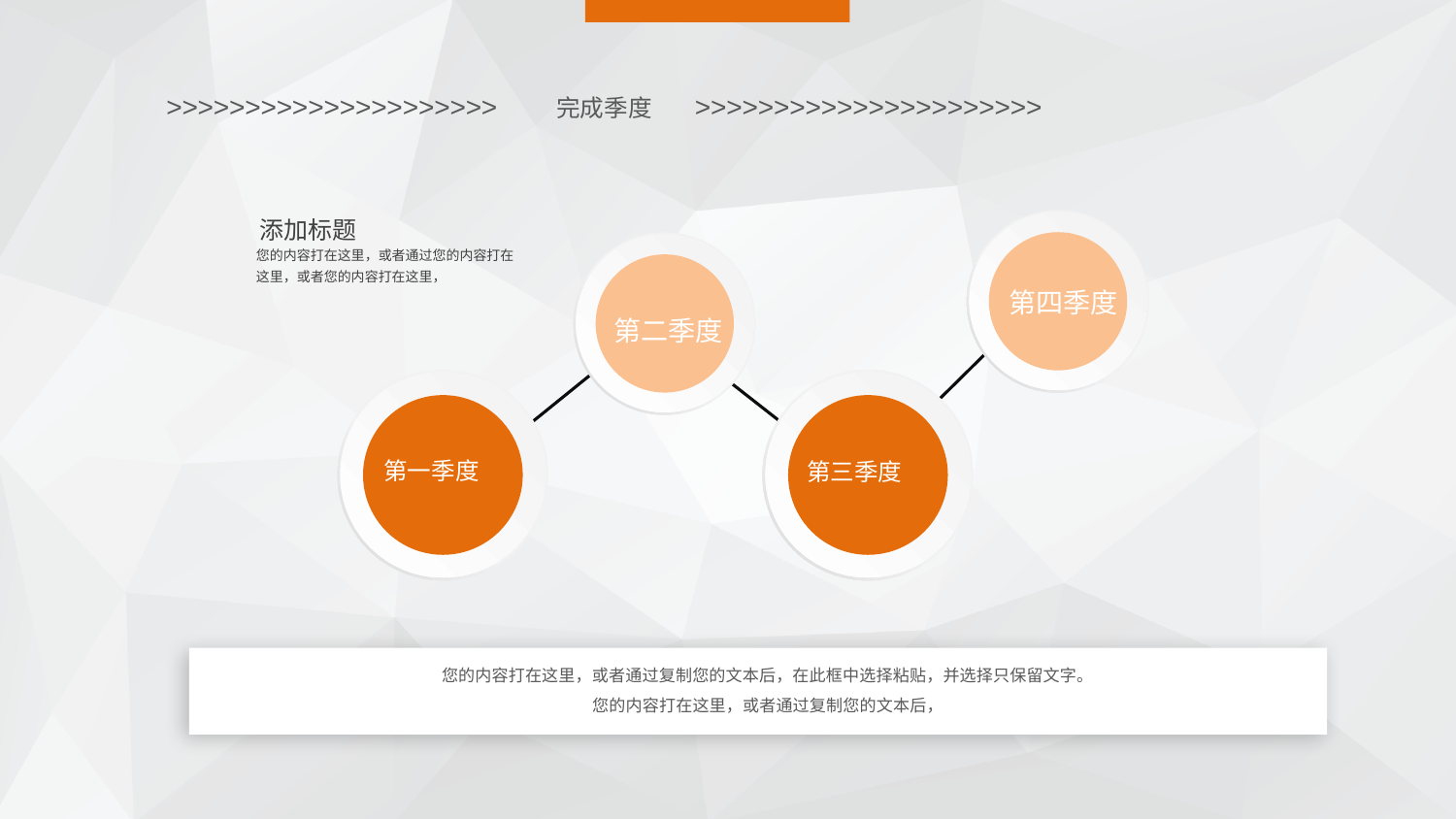

>>>>>>>>>>>>>>>>>>>>>       完成季度    >>>>>>>>>>>>>>>>>>>>>>
添加标题
您的内容打在这里，或者通过您的内容打在这里，或者您的内容打在这里，

第四季度

第二季度

第一季度

第三季度
您的内容打在这里，或者通过复制您的文本后，在此框中选择粘贴，并选择只保留文字。您的内容打在这里，或者通过复制您的文本后，